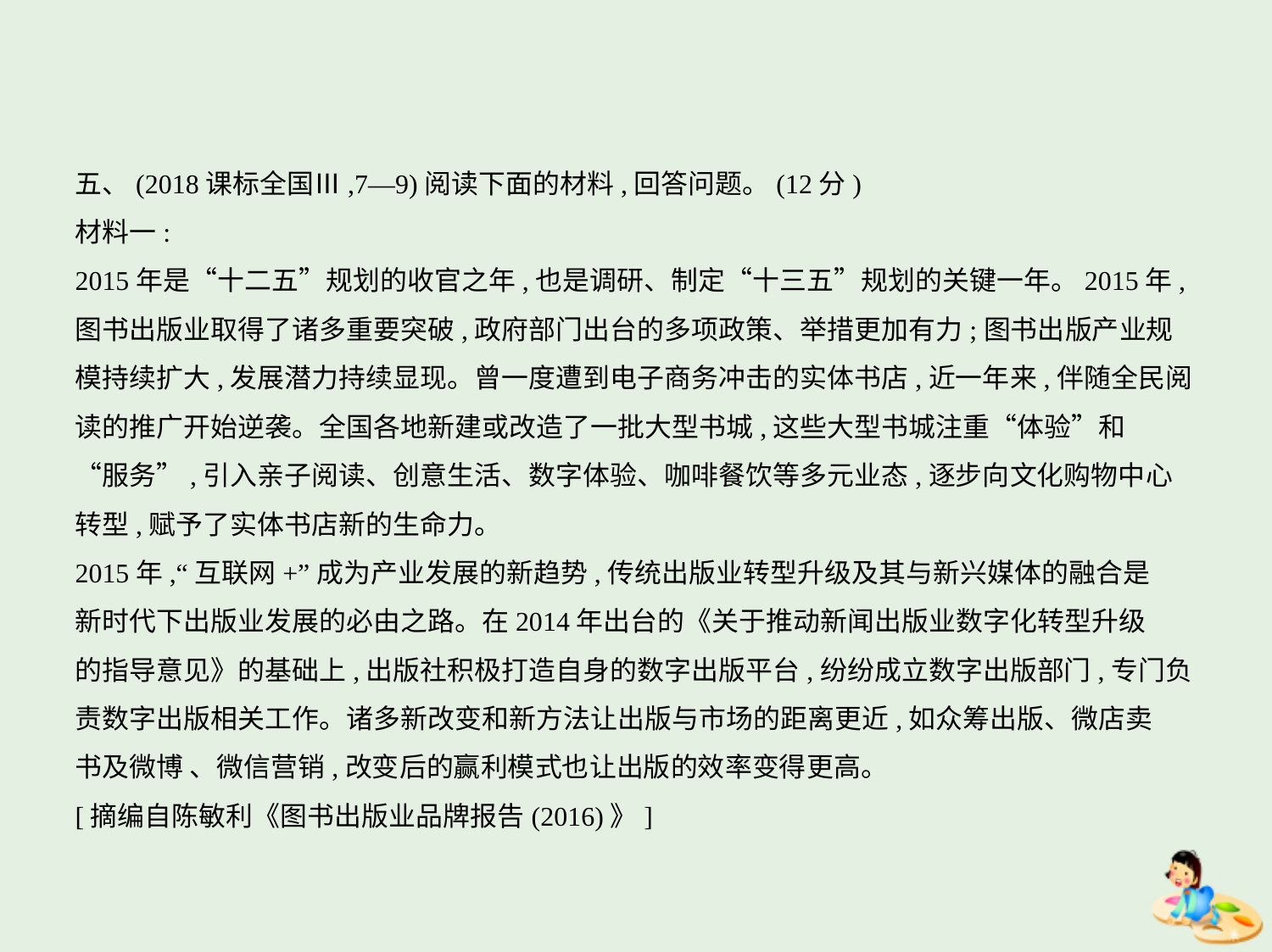

五、(2018课标全国Ⅲ,7—9)阅读下面的材料,回答问题。(12分)
材料一:
2015年是“十二五”规划的收官之年,也是调研、制定“十三五”规划的关键一年。2015年,
图书出版业取得了诸多重要突破,政府部门出台的多项政策、举措更加有力;图书出版产业规
模持续扩大,发展潜力持续显现。曾一度遭到电子商务冲击的实体书店,近一年来,伴随全民阅
读的推广开始逆袭。全国各地新建或改造了一批大型书城,这些大型书城注重“体验”和
“服务”,引入亲子阅读、创意生活、数字体验、咖啡餐饮等多元业态,逐步向文化购物中心
转型,赋予了实体书店新的生命力。
2015年,“互联网+”成为产业发展的新趋势,传统出版业转型升级及其与新兴媒体的融合是
新时代下出版业发展的必由之路。在2014年出台的《关于推动新闻出版业数字化转型升级
的指导意见》的基础上,出版社积极打造自身的数字出版平台,纷纷成立数字出版部门,专门负
责数字出版相关工作。诸多新改变和新方法让出版与市场的距离更近,如众筹出版、微店卖
书及微博 、微信营销,改变后的赢利模式也让出版的效率变得更高。
[摘编自陈敏利《图书出版业品牌报告(2016)》]